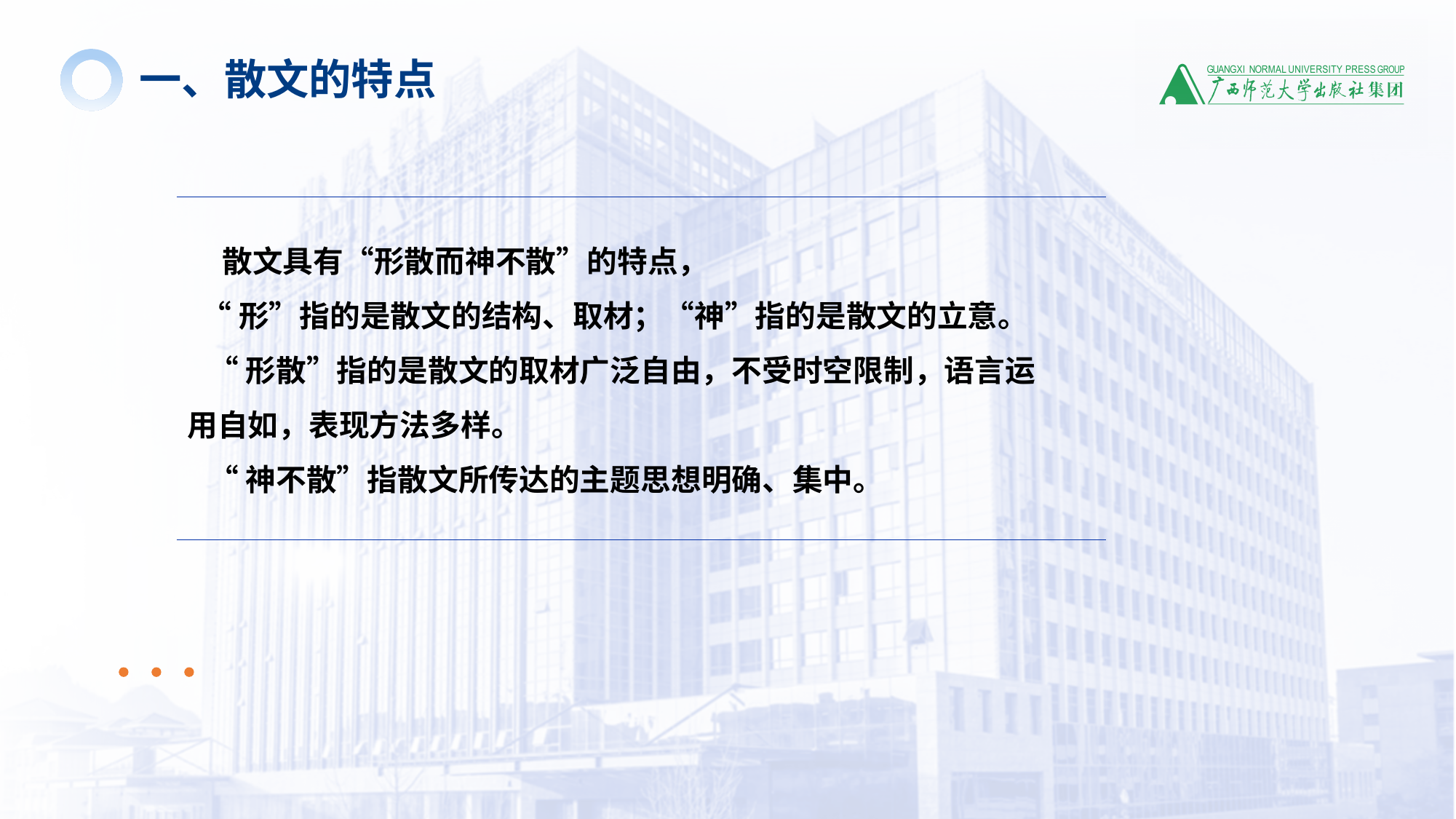

一、散文的特点

    散文具有“形散而神不散”的特点，
  “形”指的是散文的结构、取材；“神”指的是散文的立意。
   “形散”指的是散文的取材广泛自由，不受时空限制，语言运用自如，表现方法多样。
   “神不散”指散文所传达的主题思想明确、集中。